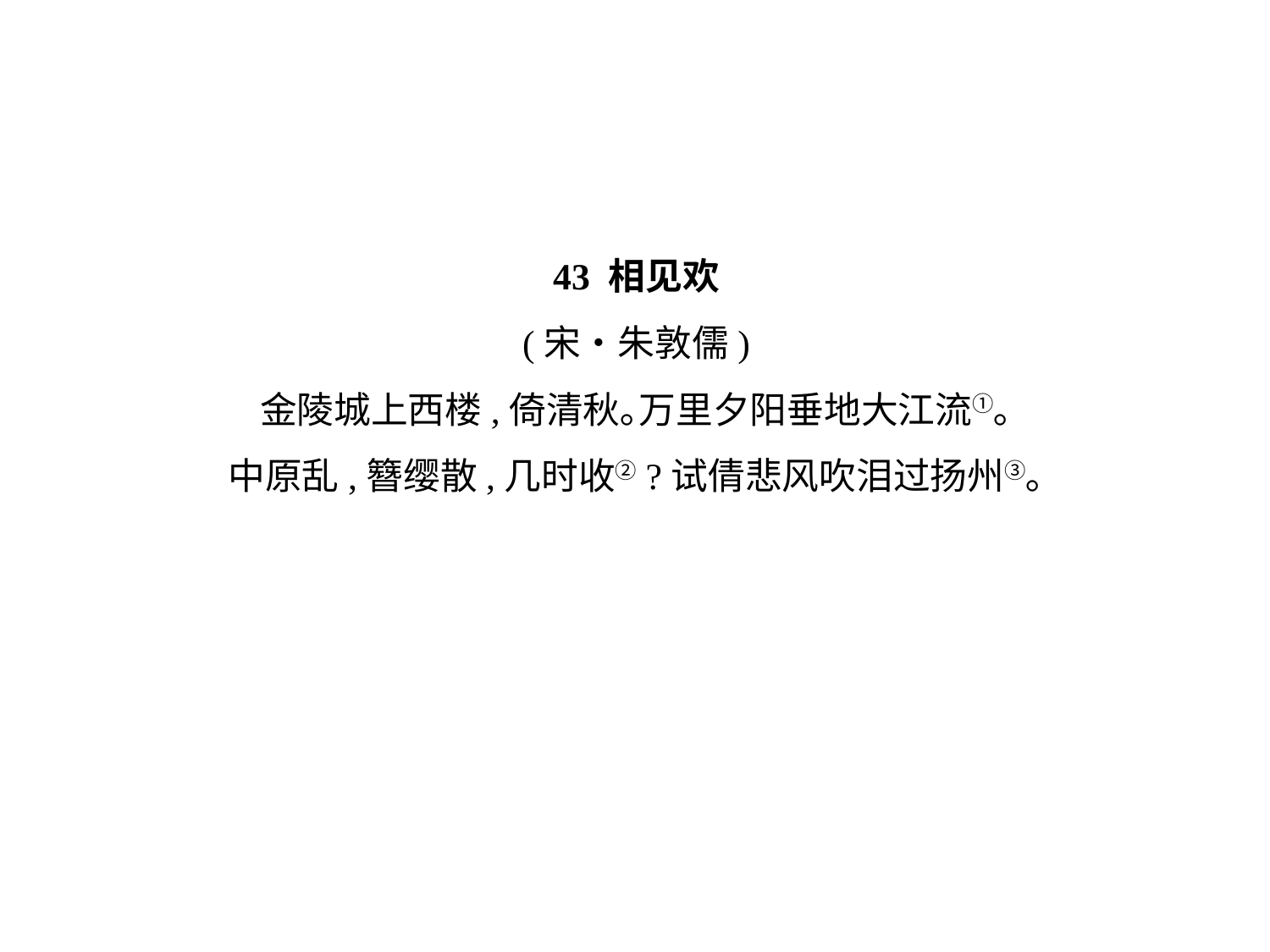

43 相见欢
(宋•朱敦儒)
金陵城上西楼,倚清秋｡万里夕阳垂地大江流①｡
中原乱,簪缨散,几时收②?试倩悲风吹泪过扬州③｡